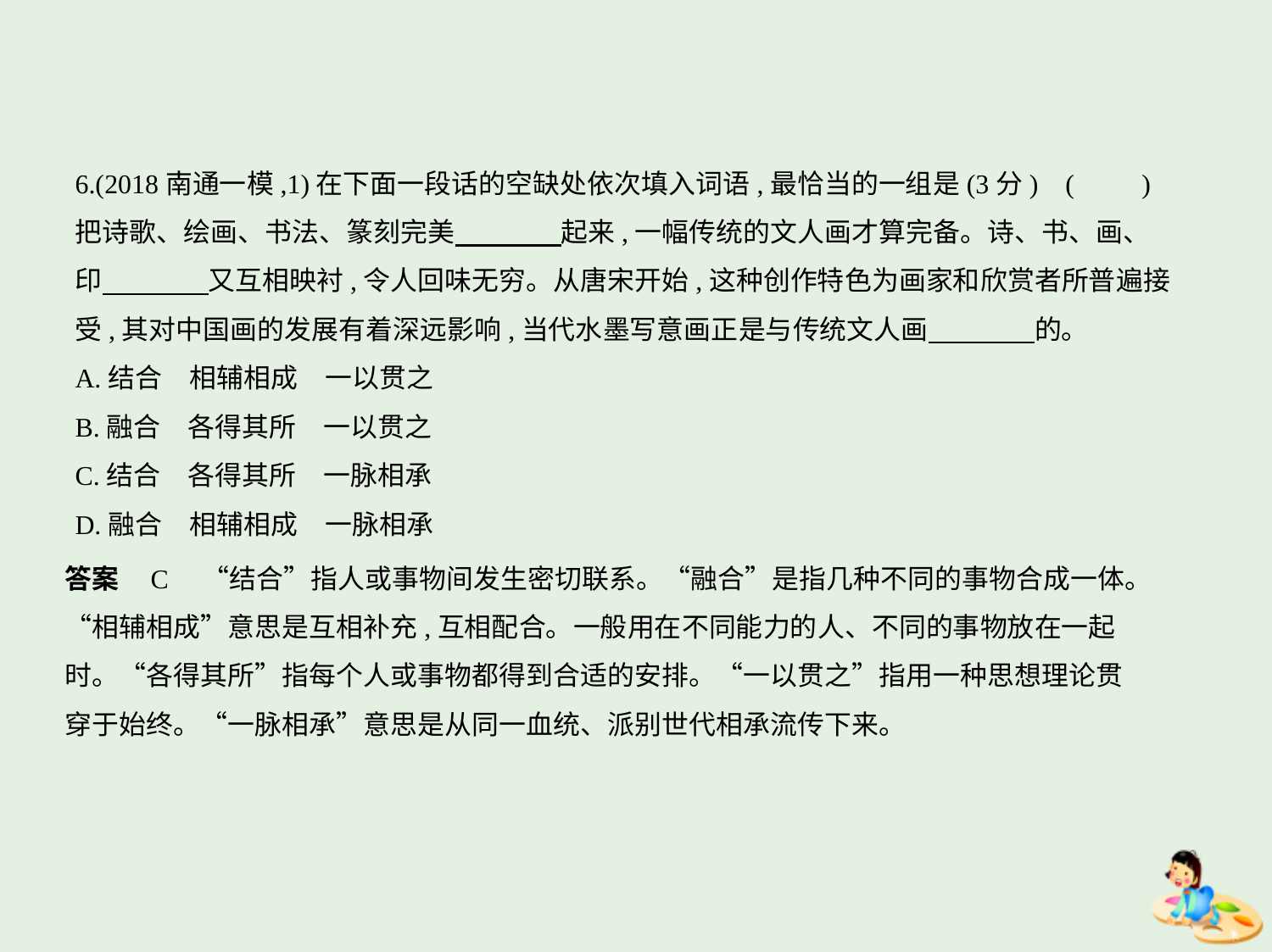

6.(2018南通一模,1)在下面一段话的空缺处依次填入词语,最恰当的一组是(3分) (　　)
把诗歌、绘画、书法、篆刻完美　　　    起来,一幅传统的文人画才算完备。诗、书、画、
印　　　    又互相映衬,令人回味无穷。从唐宋开始,这种创作特色为画家和欣赏者所普遍接
受,其对中国画的发展有着深远影响,当代水墨写意画正是与传统文人画　　　    的。
A.结合　相辅相成　一以贯之
B.融合　各得其所　一以贯之
C.结合　各得其所　一脉相承
D.融合　相辅相成　一脉相承
答案    C　“结合”指人或事物间发生密切联系。“融合”是指几种不同的事物合成一体。
“相辅相成”意思是互相补充,互相配合。一般用在不同能力的人、不同的事物放在一起
时。“各得其所”指每个人或事物都得到合适的安排。“一以贯之”指用一种思想理论贯
穿于始终。“一脉相承”意思是从同一血统、派别世代相承流传下来。